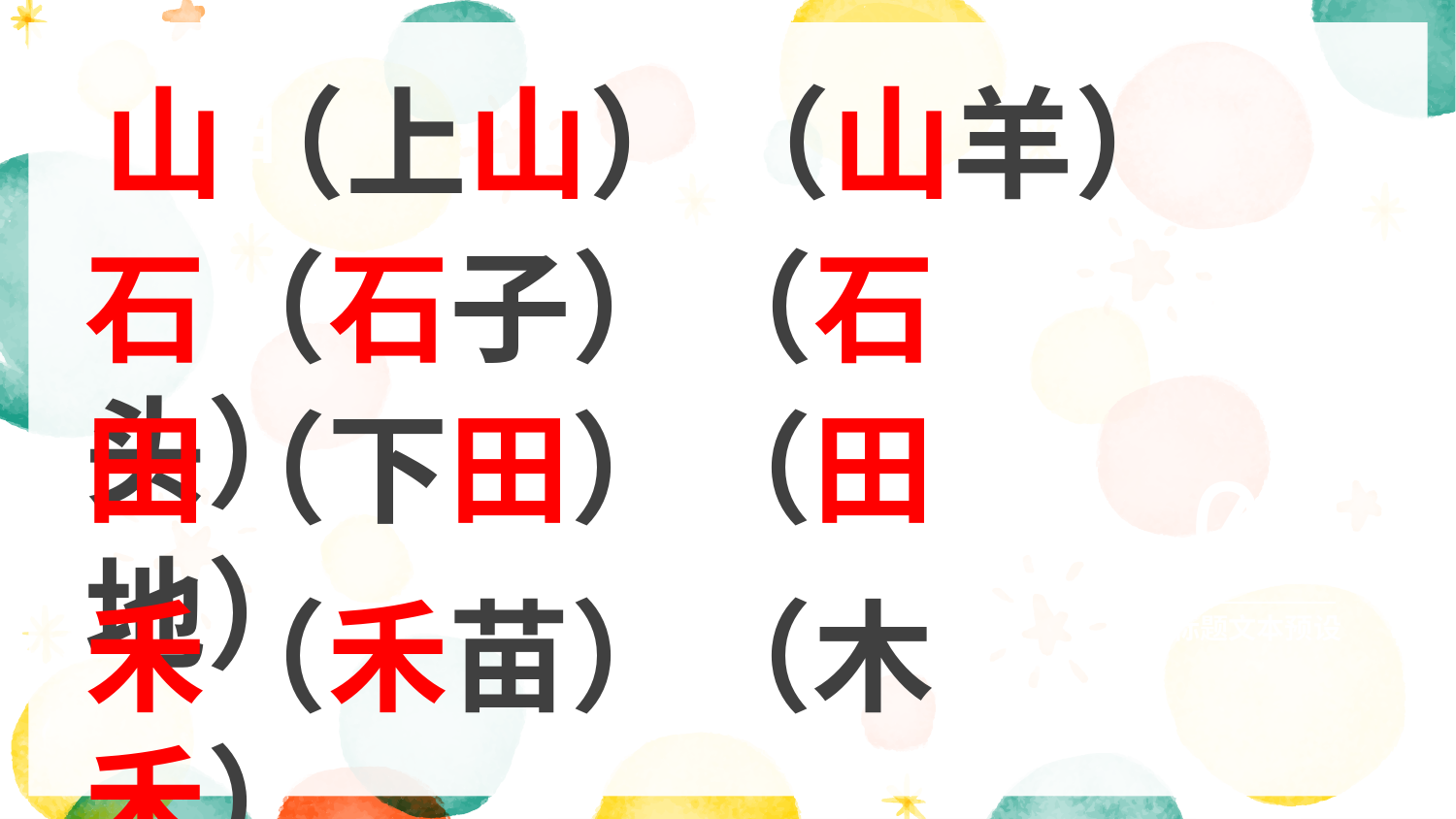

日
山（上山）（山羊）
石（石子）（石头）
田（下田）（田地）
04
标题文本预设
禾（禾苗）（木禾）